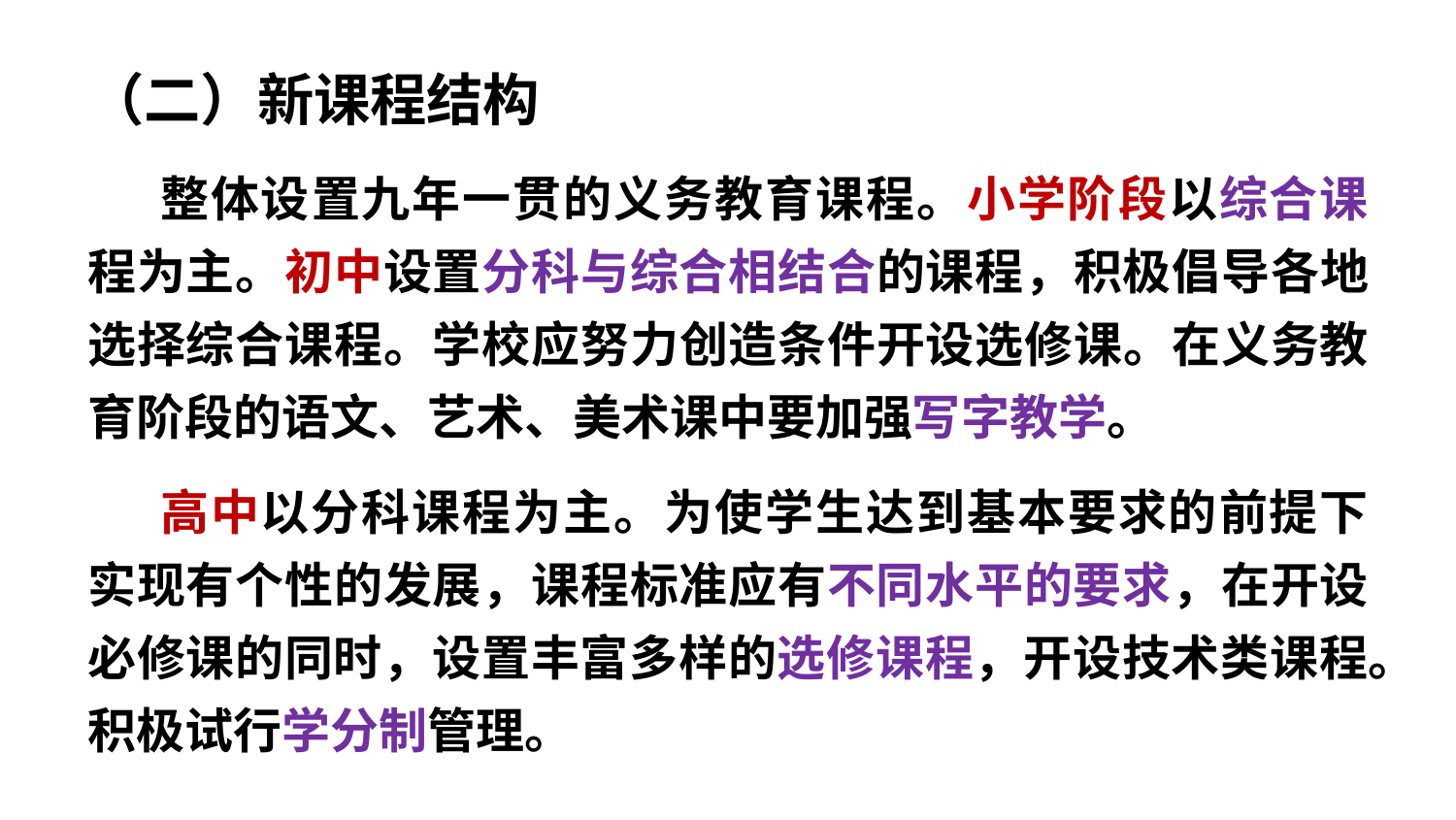

（二）新课程结构
整体设置九年一贯的义务教育课程。小学阶段以综合课程为主。初中设置分科与综合相结合的课程，积极倡导各地选择综合课程。学校应努力创造条件开设选修课。在义务教育阶段的语文、艺术、美术课中要加强写字教学。
高中以分科课程为主。为使学生达到基本要求的前提下实现有个性的发展，课程标准应有不同水平的要求，在开设必修课的同时，设置丰富多样的选修课程，开设技术类课程。积极试行学分制管理。